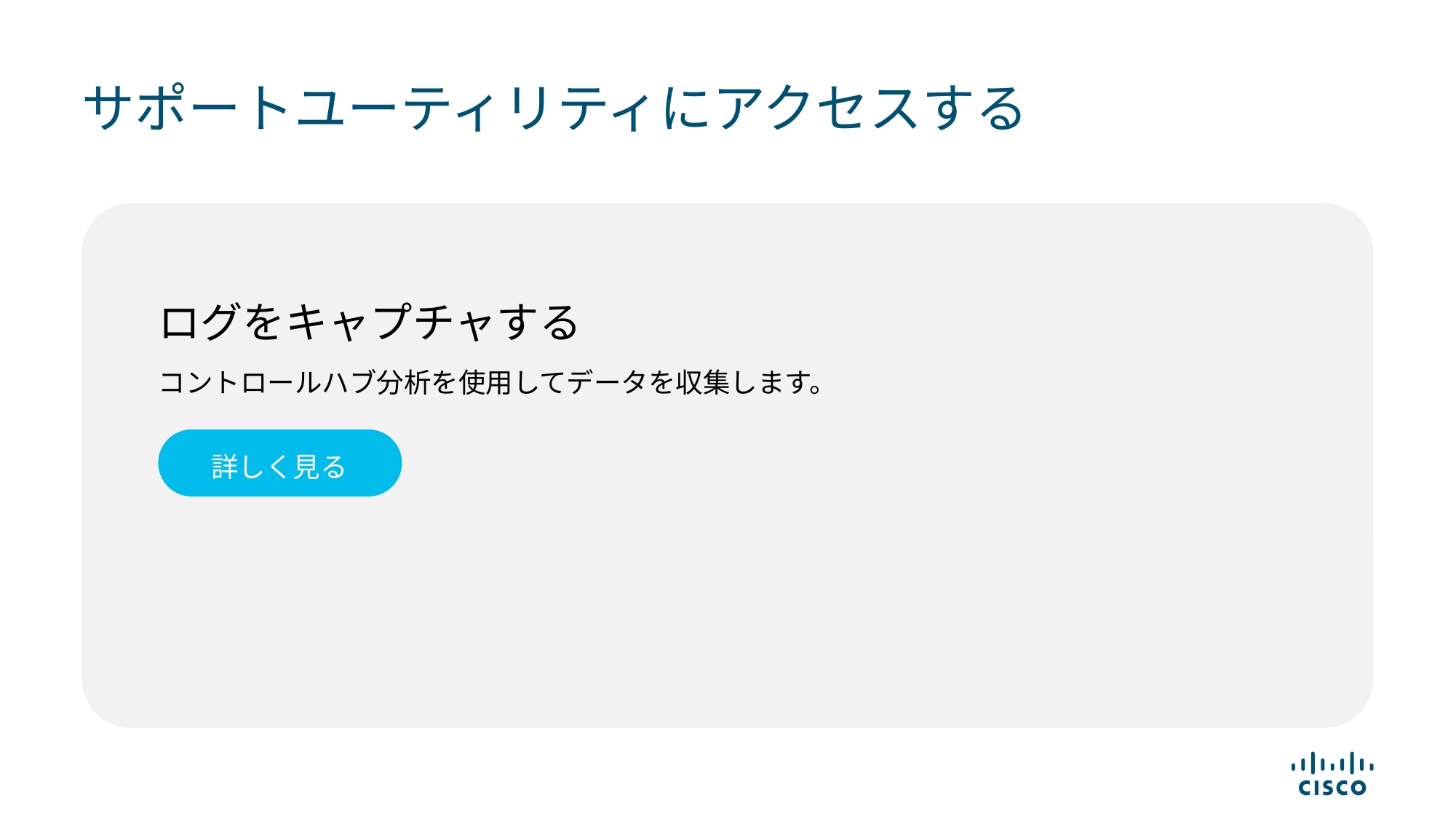

# サポートユーティリティにアクセスする

ログをキャプチャする
コントロールハブ分析を使用してデータを収集します。

詳しく見る